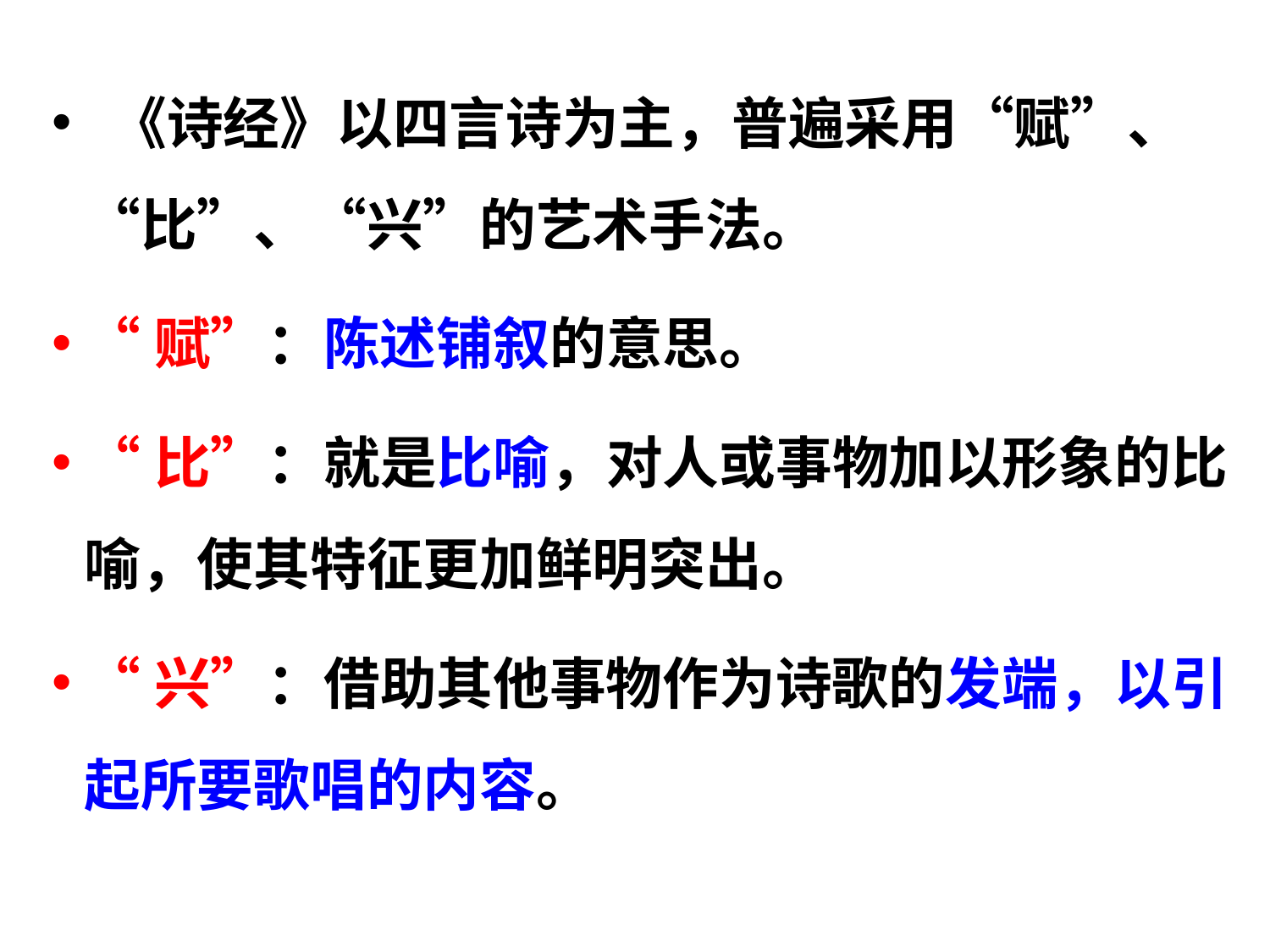

《诗经》以四言诗为主，普遍采用“赋”、“比”、“兴”的艺术手法。
“赋”：陈述铺叙的意思。
“比”：就是比喻，对人或事物加以形象的比喻，使其特征更加鲜明突出。
“兴”：借助其他事物作为诗歌的发端，以引起所要歌唱的内容。